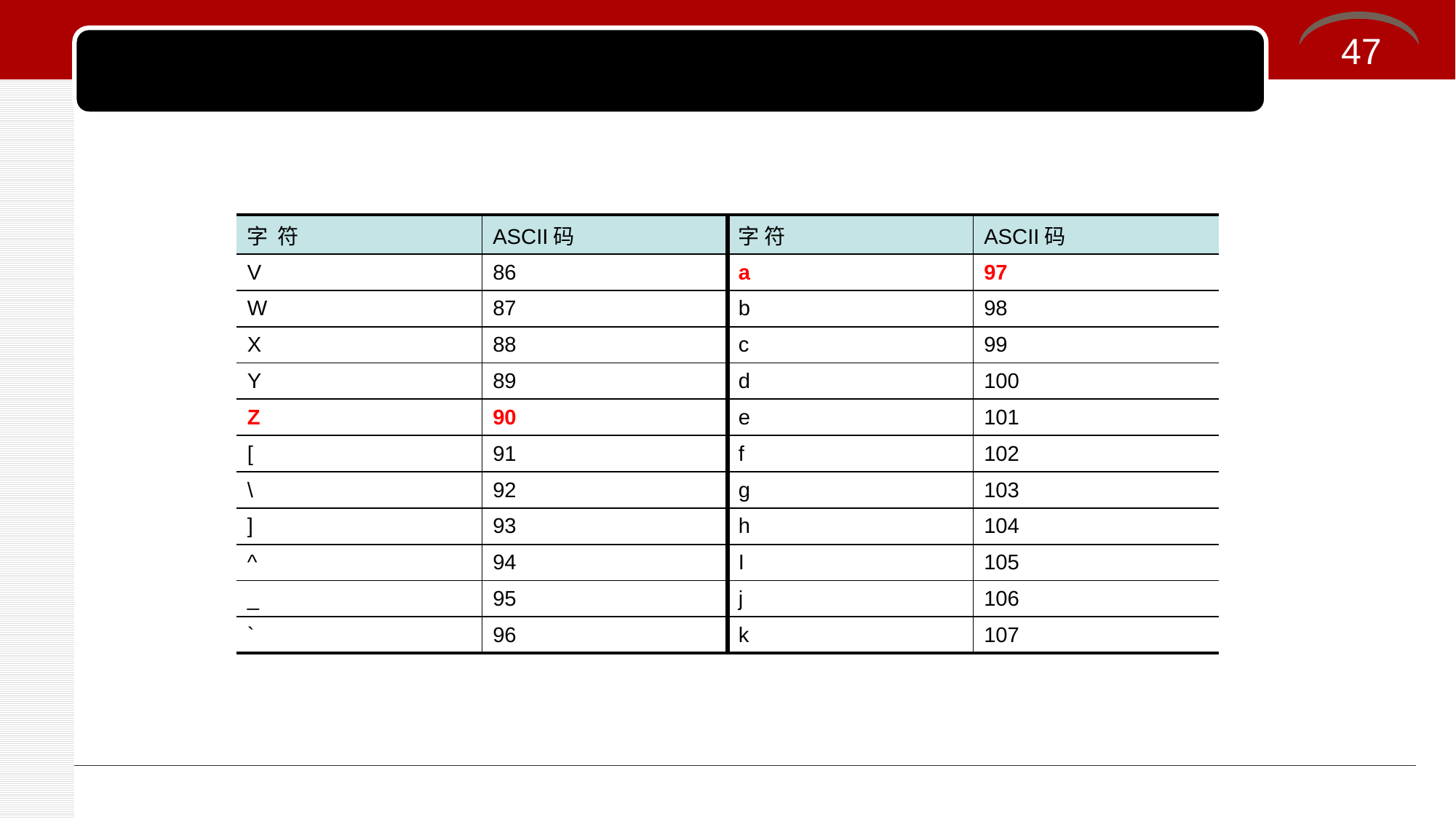

47
#
| 字 符 | ASCII码 | 字 符 | ASCII码 |
| --- | --- | --- | --- |
| V | 86 | a | 97 |
| W | 87 | b | 98 |
| X | 88 | c | 99 |
| Y | 89 | d | 100 |
| Z | 90 | e | 101 |
| [ | 91 | f | 102 |
| \ | 92 | g | 103 |
| ] | 93 | h | 104 |
| ^ | 94 | I | 105 |
| \_ | 95 | j | 106 |
| ` | 96 | k | 107 |